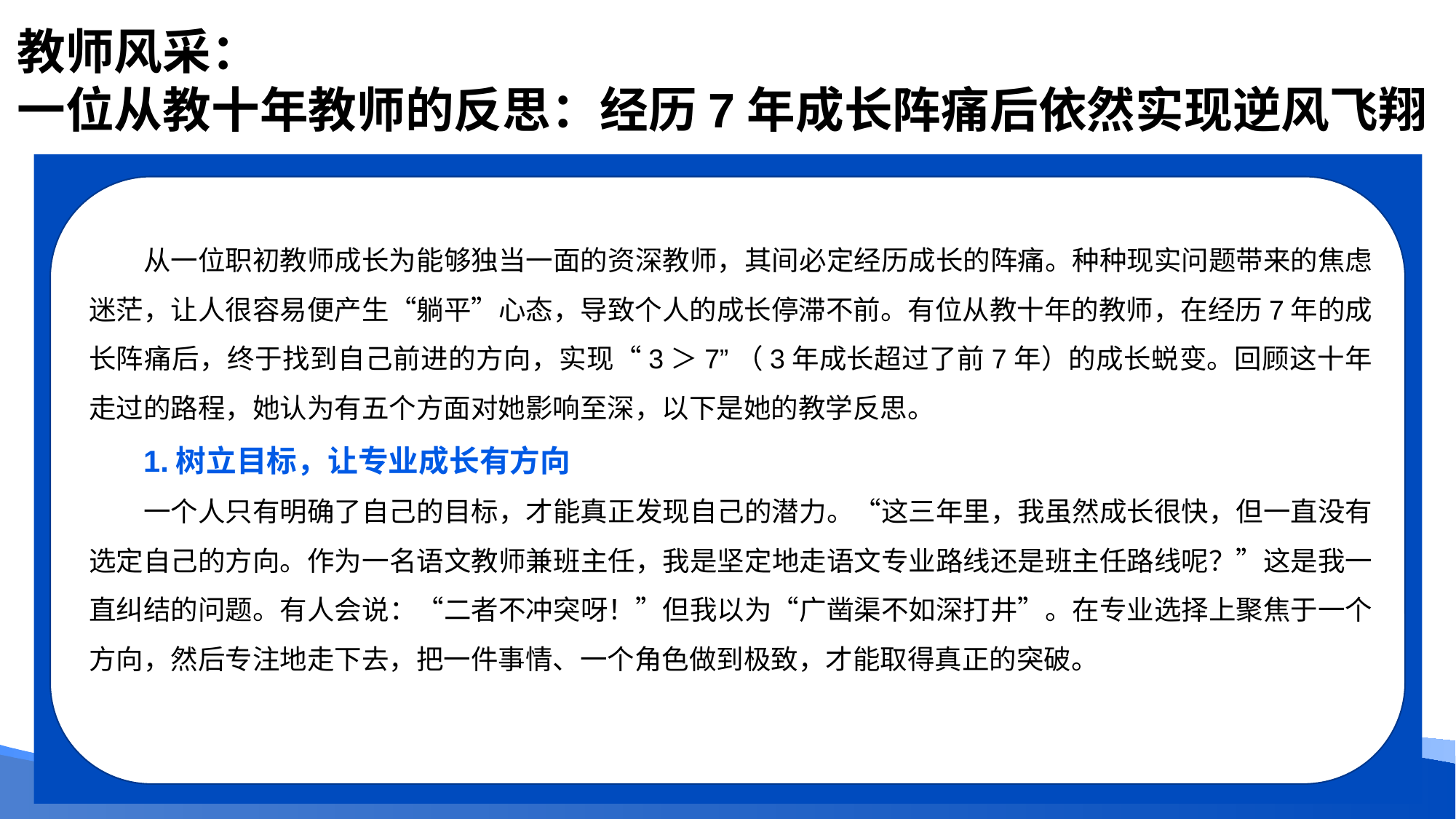

# 教师风采： 一位从教十年教师的反思：经历7年成长阵痛后依然实现逆风飞翔

从一位职初教师成长为能够独当一面的资深教师，其间必定经历成长的阵痛。种种现实问题带来的焦虑迷茫，让人很容易便产生“躺平”心态，导致个人的成长停滞不前。有位从教十年的教师，在经历7年的成长阵痛后，终于找到自己前进的方向，实现“3＞7”（3年成长超过了前7年）的成长蜕变。回顾这十年走过的路程，她认为有五个方面对她影响至深，以下是她的教学反思。
1.树立目标，让专业成长有方向
一个人只有明确了自己的目标，才能真正发现自己的潜力。“这三年里，我虽然成长很快，但一直没有选定自己的方向。作为一名语文教师兼班主任，我是坚定地走语文专业路线还是班主任路线呢？”这是我一直纠结的问题。有人会说：“二者不冲突呀！”但我以为“广凿渠不如深打井”。在专业选择上聚焦于一个方向，然后专注地走下去，把一件事情、一个角色做到极致，才能取得真正的突破。